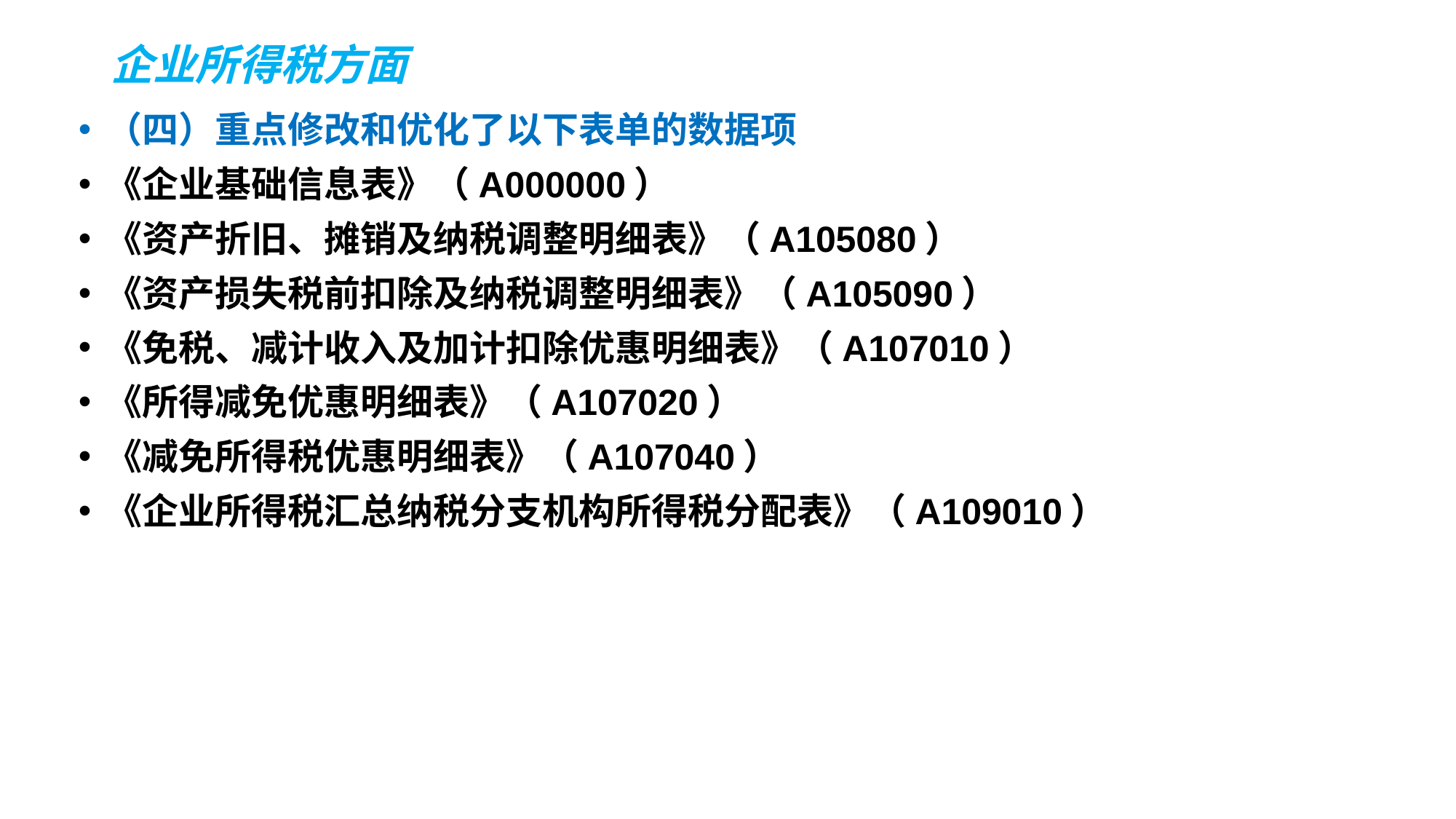

# 企业所得税方面
（四）重点修改和优化了以下表单的数据项
《企业基础信息表》（A000000）
《资产折旧、摊销及纳税调整明细表》（A105080）
《资产损失税前扣除及纳税调整明细表》（A105090）
《免税、减计收入及加计扣除优惠明细表》（A107010）
《所得减免优惠明细表》（A107020）
《减免所得税优惠明细表》（A107040）
《企业所得税汇总纳税分支机构所得税分配表》（A109010）